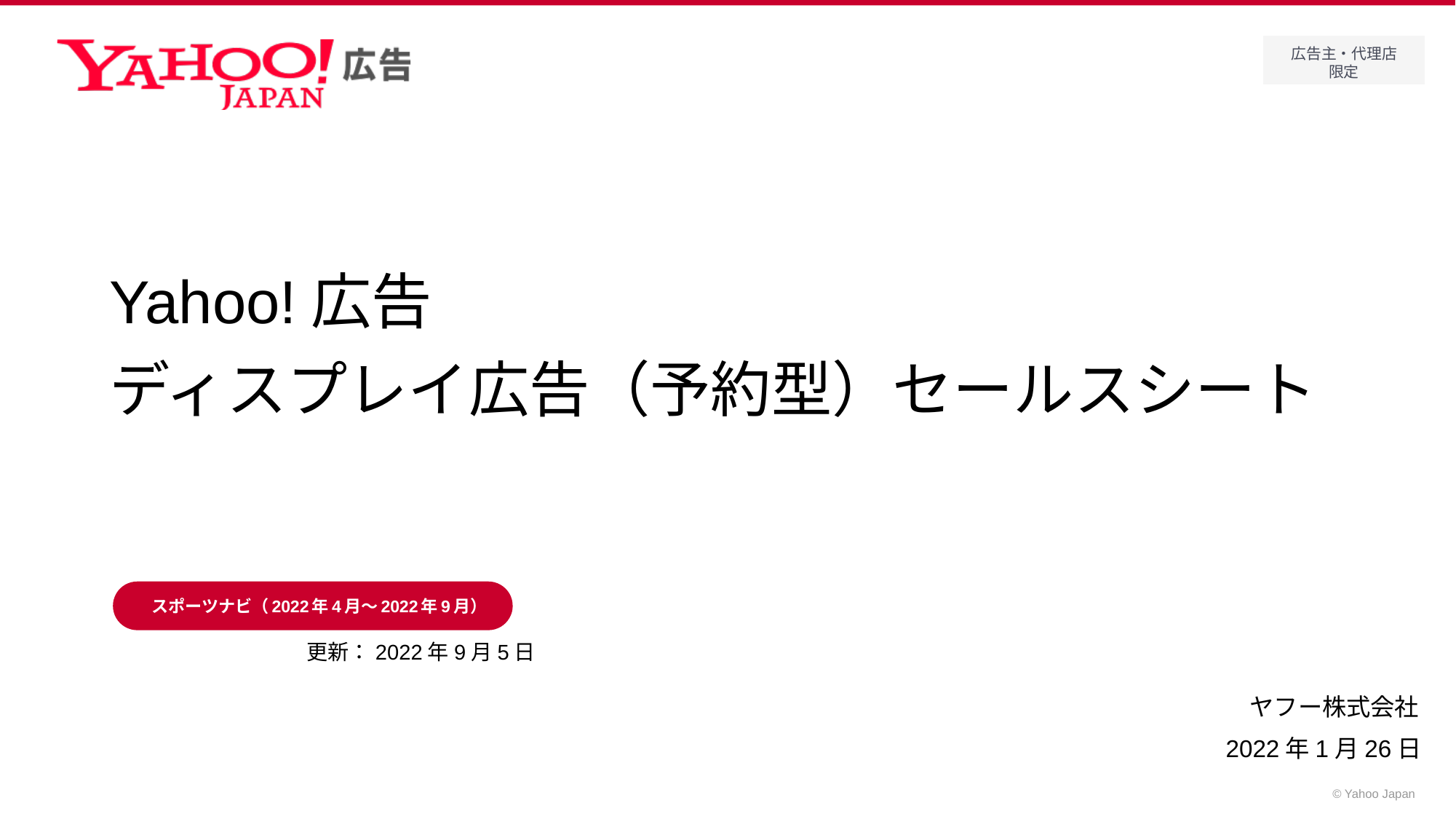

# Yahoo!広告 ディスプレイ広告（予約型）セールスシート
スポーツナビ（2022年4月～2022年9月）

更新：2022年9月5日
2022年1月26日